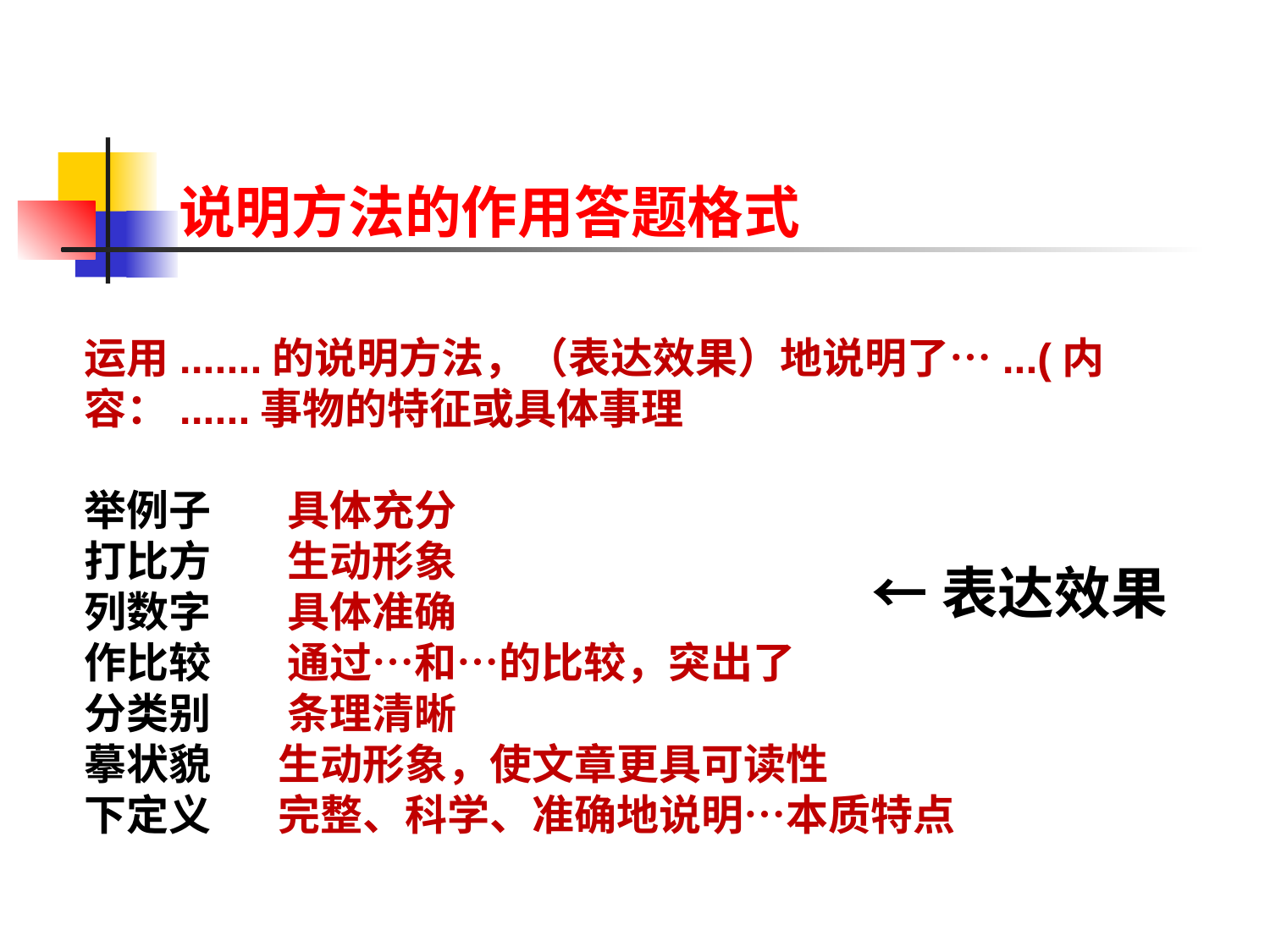

说明方法的作用答题格式
运用.......的说明方法，（表达效果）地说明了…...(内容：......事物的特征或具体事理

举例子        具体充分
打比方        生动形象
列数字        具体准确
作比较        通过…和…的比较，突出了
分类别        条理清晰
摹状貌       生动形象，使文章更具可读性
下定义       完整、科学、准确地说明…本质特点
←表达效果